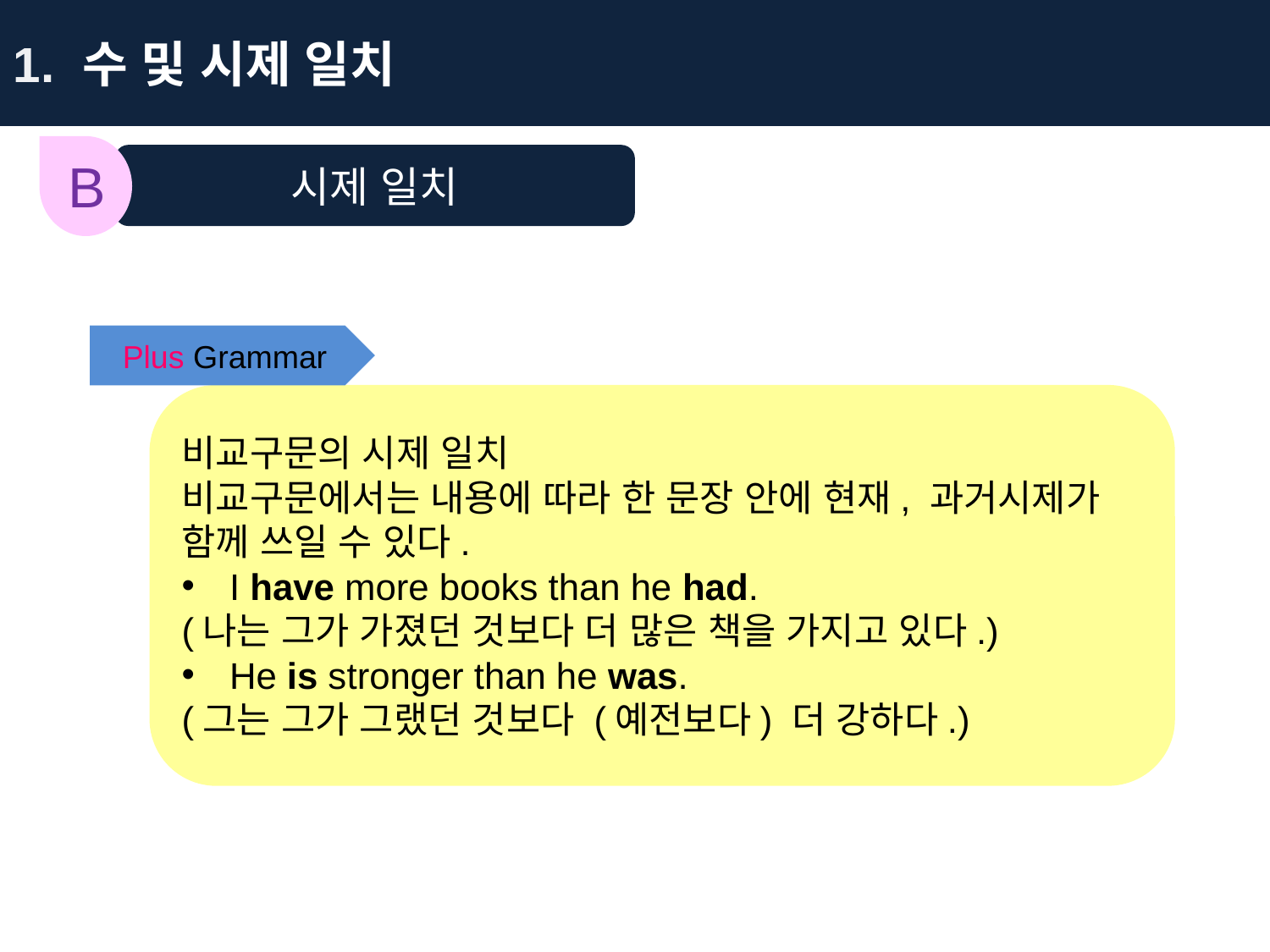

1. 수 및 시제 일치

시제 일치
B
Plus Grammar
비교구문의 시제 일치
비교구문에서는 내용에 따라 한 문장 안에 현재, 과거시제가 함께 쓰일 수 있다.
I have more books than he had.
(나는 그가 가졌던 것보다 더 많은 책을 가지고 있다.)
He is stronger than he was.
(그는 그가 그랬던 것보다 (예전보다) 더 강하다.)